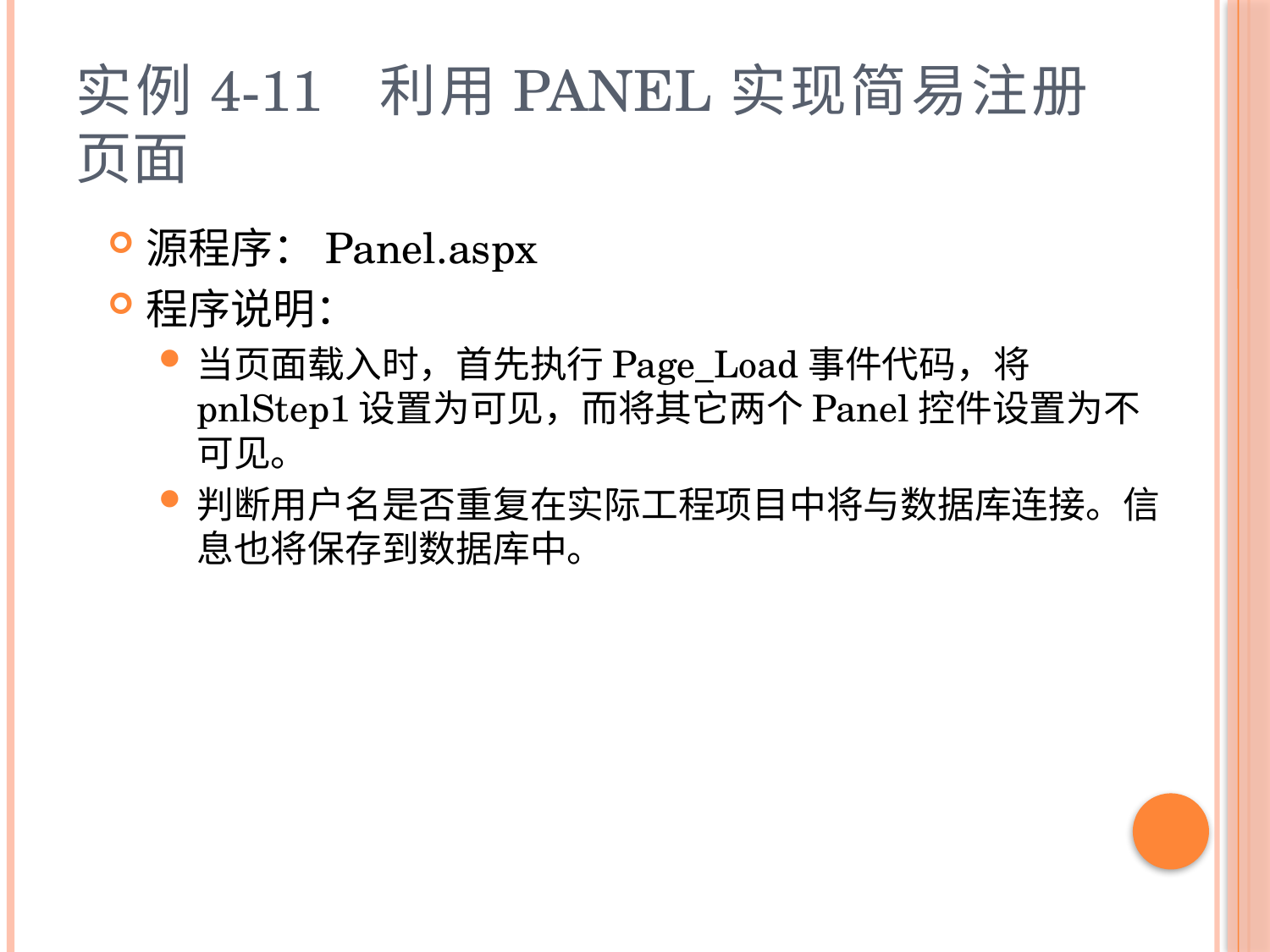

# 实例4-11  利用Panel实现简易注册页面
源程序：Panel.aspx
程序说明：
当页面载入时，首先执行Page_Load事件代码，将pnlStep1设置为可见，而将其它两个Panel控件设置为不可见。
判断用户名是否重复在实际工程项目中将与数据库连接。信息也将保存到数据库中。
54